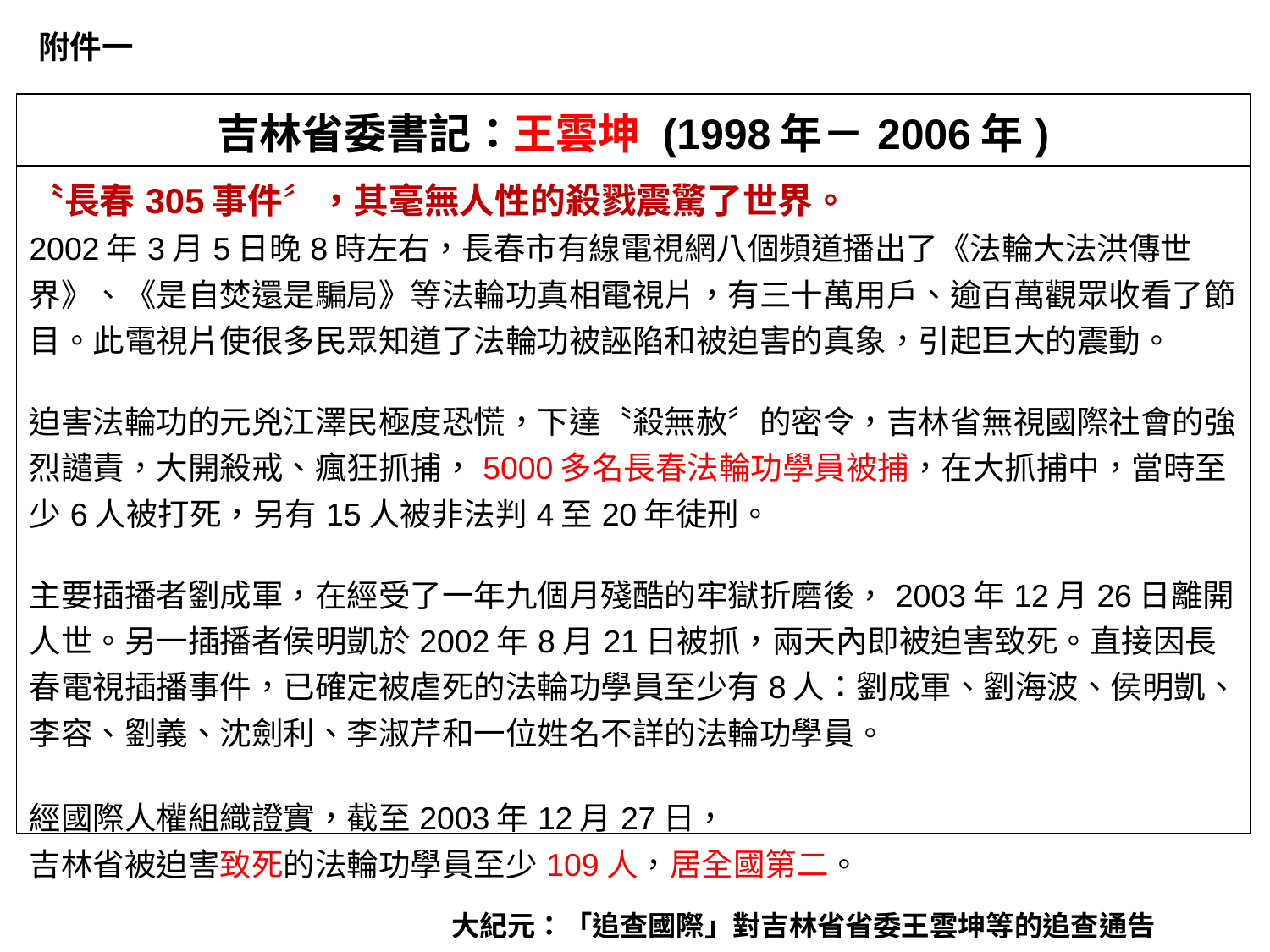

附件一
| 吉林省委書記：王雲坤 (1998年－2006年) |
| --- |
| 〝長春305事件〞，其毫無人性的殺戮震驚了世界。 2002年3月5日晚8時左右，長春市有線電視網八個頻道播出了《法輪大法洪傳世界》、《是自焚還是騙局》等法輪功真相電視片，有三十萬用戶、逾百萬觀眾收看了節目。此電視片使很多民眾知道了法輪功被誣陷和被迫害的真象，引起巨大的震動。 迫害法輪功的元兇江澤民極度恐慌，下達〝殺無赦〞的密令，吉林省無視國際社會的強烈譴責，大開殺戒、瘋狂抓捕，5000多名長春法輪功學員被捕，在大抓捕中，當時至少6人被打死，另有15人被非法判4至20年徒刑。 主要插播者劉成軍，在經受了一年九個月殘酷的牢獄折磨後，2003年12月26日離開人世。另一插播者侯明凱於2002年8月21日被抓，兩天內即被迫害致死。直接因長春電視插播事件，已確定被虐死的法輪功學員至少有8人：劉成軍、劉海波、侯明凱、李容、劉義、沈劍利、李淑芹和一位姓名不詳的法輪功學員。 經國際人權組織證實，截至2003年12月27日， 吉林省被迫害致死的法輪功學員至少109人，居全國第二。 |
大紀元：「追查國際」對吉林省省委王雲坤等的追查通告